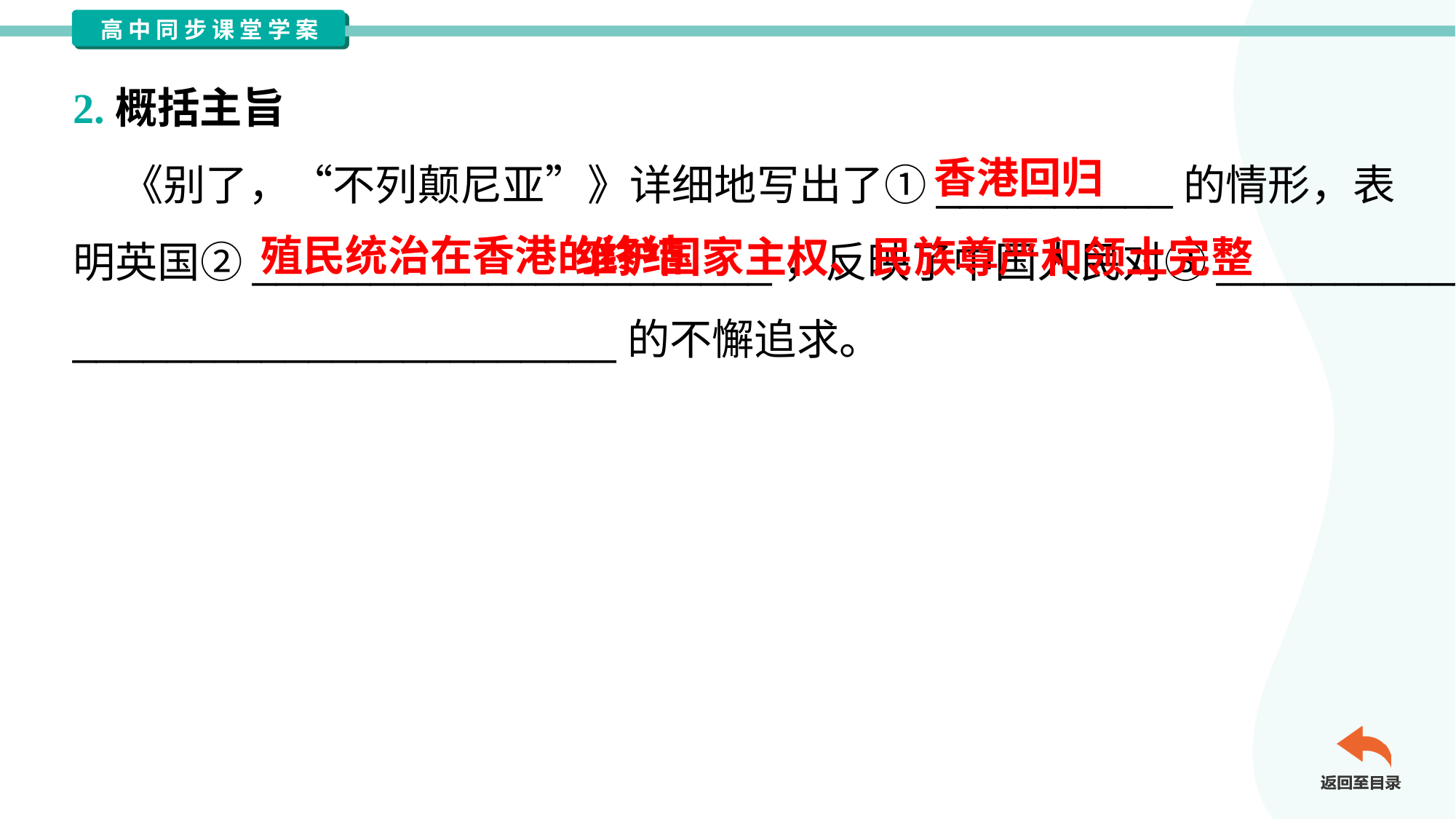

2.概括主旨
香港回归
    《别了，“不列颠尼亚”》详细地写出了①__________的情形，表
明英国②______________________，反映了中国人民对③___________
_______________________的不懈追求。
                                                   维护国家主权、民族尊严和领土完整
殖民统治在香港的终结